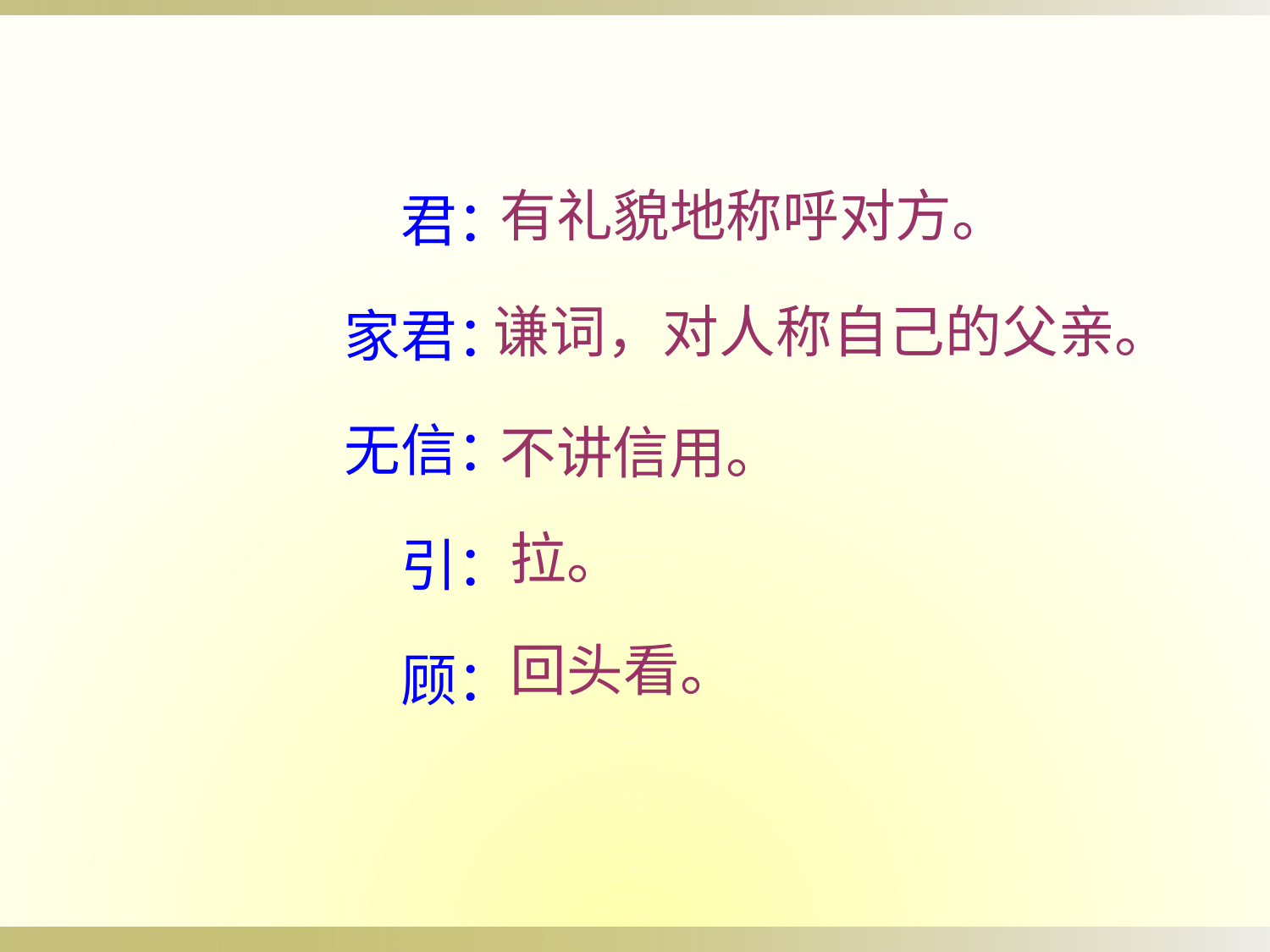

君：
　家君：
　无信：
　　引：
　　顾：
有礼貌地称呼对方。
谦词，对人称自己的父亲。
不讲信用。
拉。
回头看。